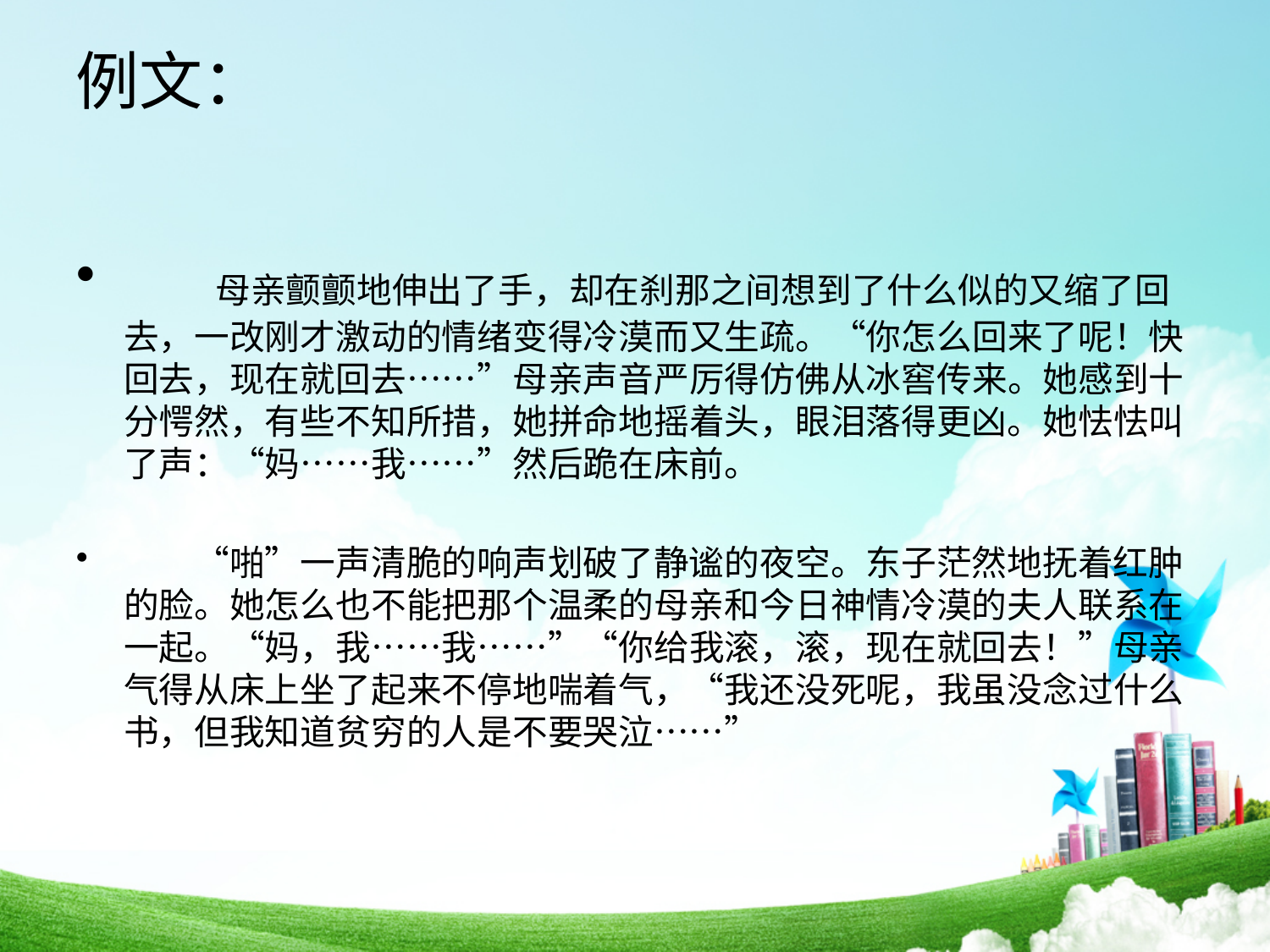

# 例文：

　　母亲颤颤地伸出了手，却在刹那之间想到了什么似的又缩了回去，一改刚才激动的情绪变得冷漠而又生疏。“你怎么回来了呢！快回去，现在就回去……”母亲声音严厉得仿佛从冰窖传来。她感到十分愕然，有些不知所措，她拼命地摇着头，眼泪落得更凶。她怯怯叫了声：“妈……我……”然后跪在床前。

　　“啪”一声清脆的响声划破了静谧的夜空。东子茫然地抚着红肿的脸。她怎么也不能把那个温柔的母亲和今日神情冷漠的夫人联系在一起。“妈，我……我……”“你给我滚，滚，现在就回去！”母亲气得从床上坐了起来不停地喘着气，“我还没死呢，我虽没念过什么书，但我知道贫穷的人是不要哭泣……”